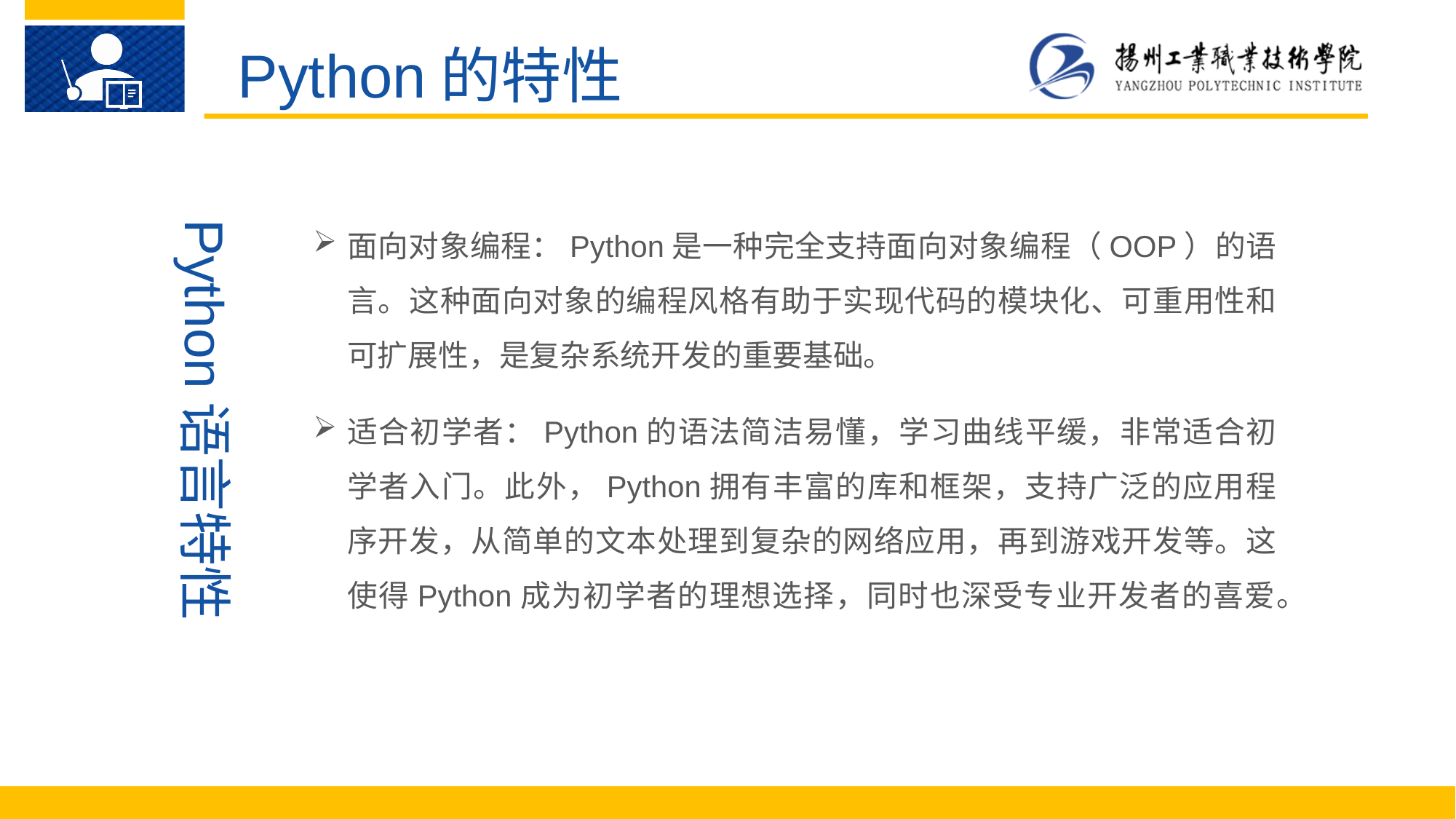

Python的特性
面向对象编程：Python是一种完全支持面向对象编程（OOP）的语言。这种面向对象的编程风格有助于实现代码的模块化、可重用性和可扩展性，是复杂系统开发的重要基础。

适合初学者：Python的语法简洁易懂，学习曲线平缓，非常适合初学者入门。此外，Python拥有丰富的库和框架，支持广泛的应用程序开发，从简单的文本处理到复杂的网络应用，再到游戏开发等。这使得Python成为初学者的理想选择，同时也深受专业开发者的喜爱。
Python语言特性